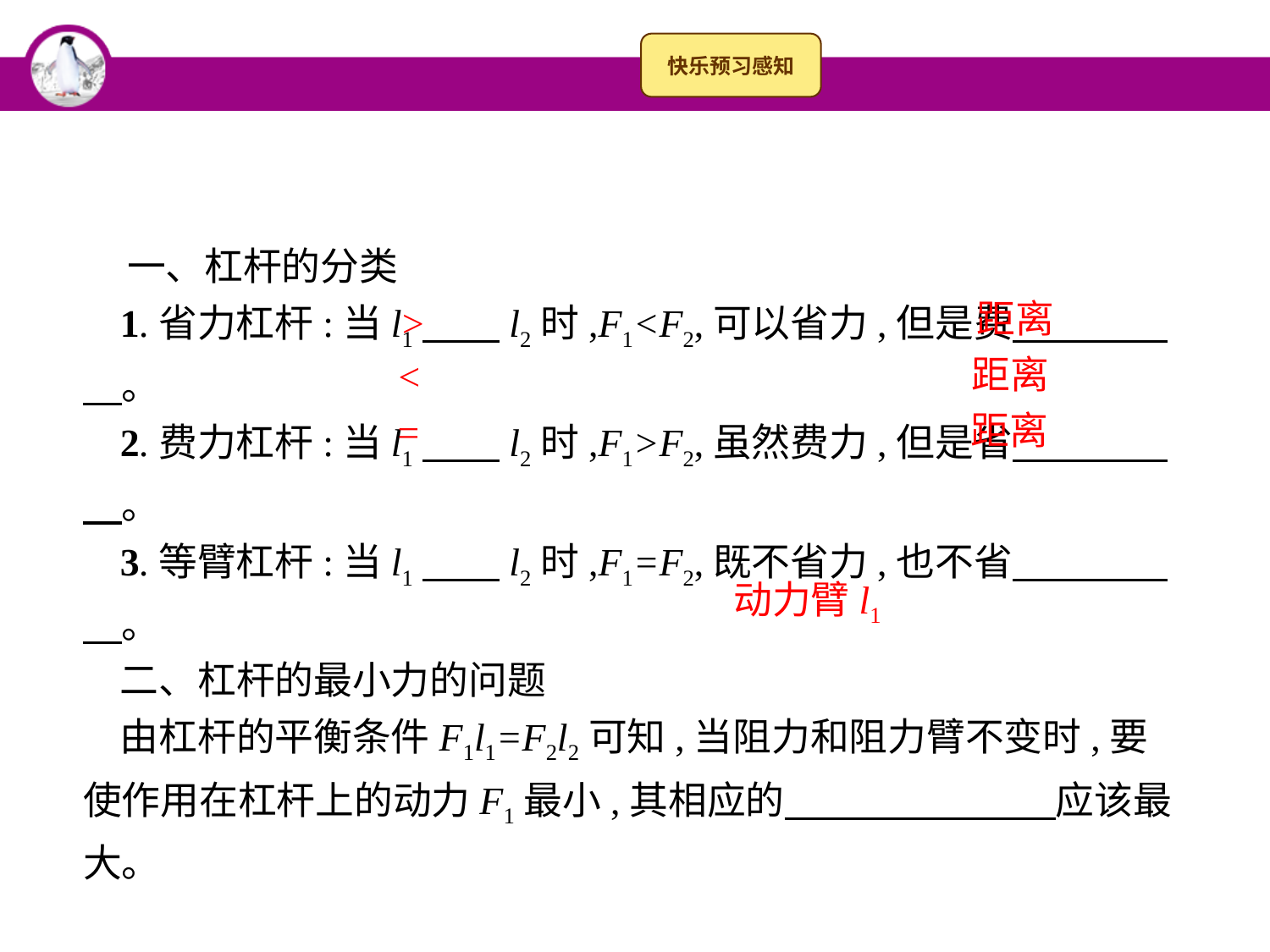

一、杠杆的分类
1.省力杠杆:当l1　　l2时,F1<F2,可以省力,但是费　　　　　。
2.费力杠杆:当l1　　l2时,F1>F2,虽然费力,但是省　　　　　。
3.等臂杠杆:当l1　　l2时,F1=F2,既不省力,也不省　　　　　。
二、杠杆的最小力的问题
由杠杆的平衡条件F1l1=F2l2可知,当阻力和阻力臂不变时,要使作用在杠杆上的动力F1最小,其相应的　　　　　　　应该最大。
距离
>
距离
<
距离
=
动力臂l1